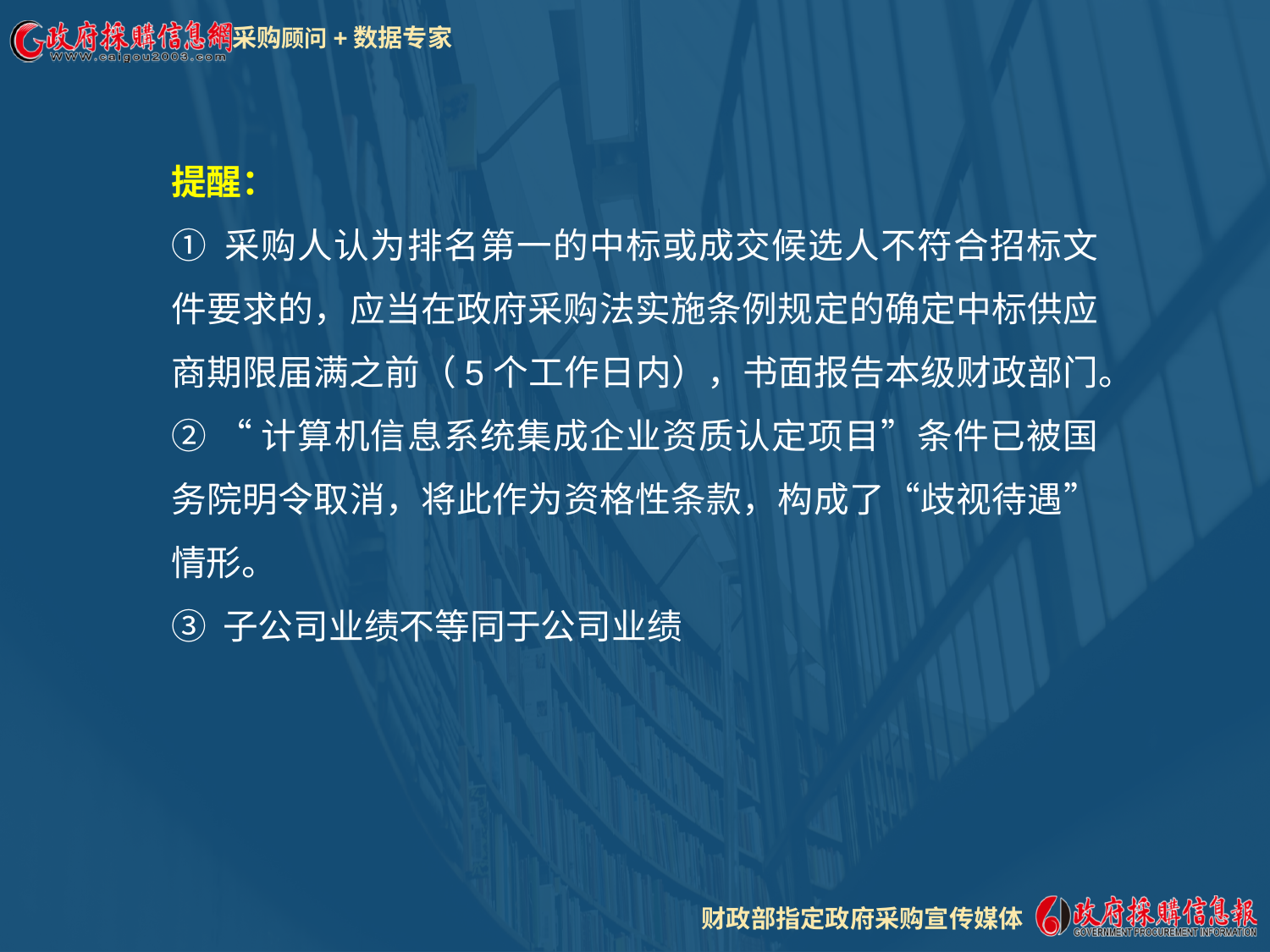

提醒：
① 采购人认为排名第一的中标或成交候选人不符合招标文件要求的，应当在政府采购法实施条例规定的确定中标供应商期限届满之前（5个工作日内），书面报告本级财政部门。
② “计算机信息系统集成企业资质认定项目”条件已被国务院明令取消，将此作为资格性条款，构成了“歧视待遇”情形。
③ 子公司业绩不等同于公司业绩